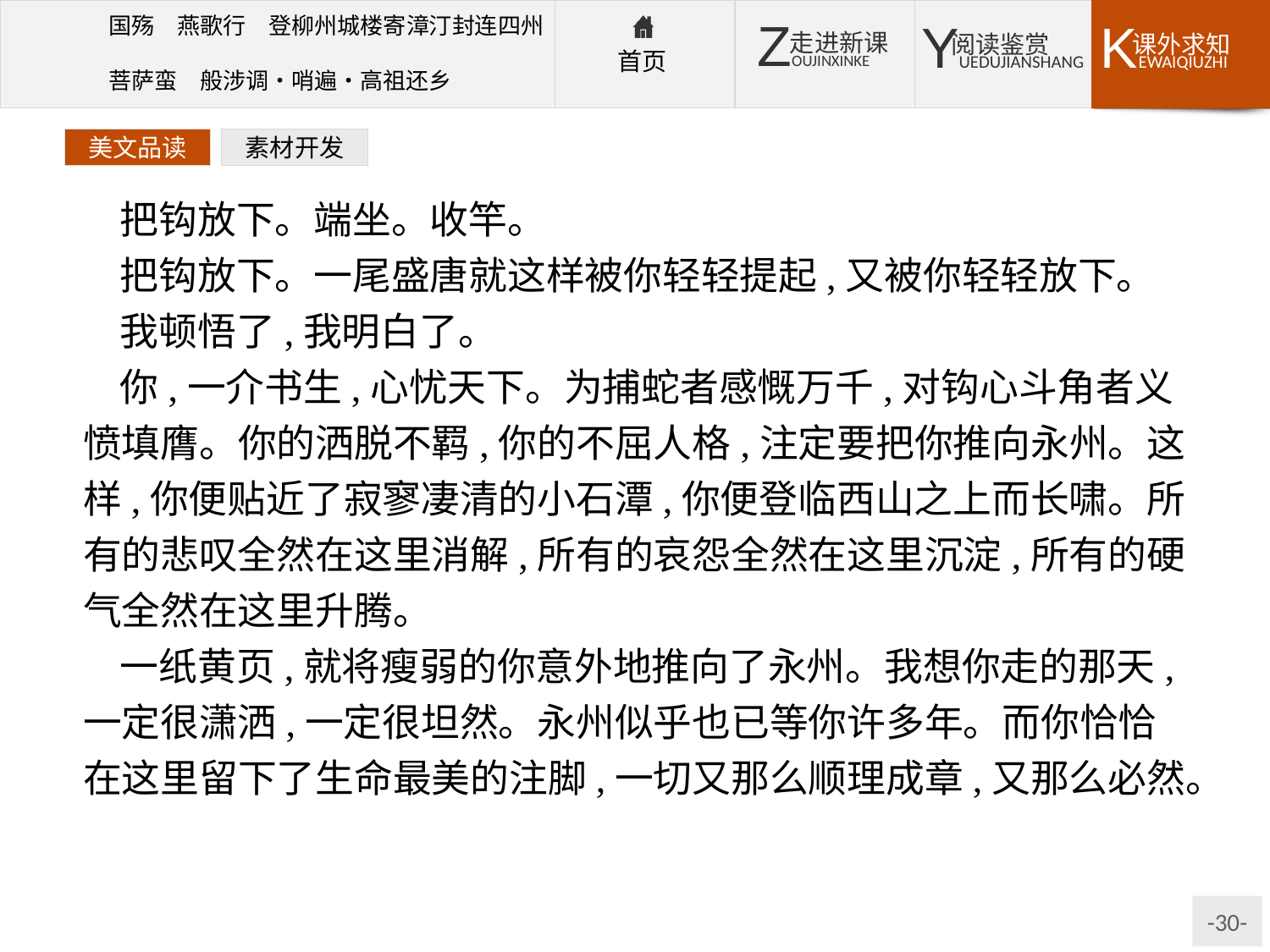

美文品读
素材开发
把钩放下。端坐。收竿。
把钩放下。一尾盛唐就这样被你轻轻提起,又被你轻轻放下。
我顿悟了,我明白了。
你,一介书生,心忧天下。为捕蛇者感慨万千,对钩心斗角者义愤填膺。你的洒脱不羁,你的不屈人格,注定要把你推向永州。这样,你便贴近了寂寥凄清的小石潭,你便登临西山之上而长啸。所有的悲叹全然在这里消解,所有的哀怨全然在这里沉淀,所有的硬气全然在这里升腾。
一纸黄页,就将瘦弱的你意外地推向了永州。我想你走的那天,一定很潇洒,一定很坦然。永州似乎也已等你许多年。而你恰恰在这里留下了生命最美的注脚,一切又那么顺理成章,又那么必然。